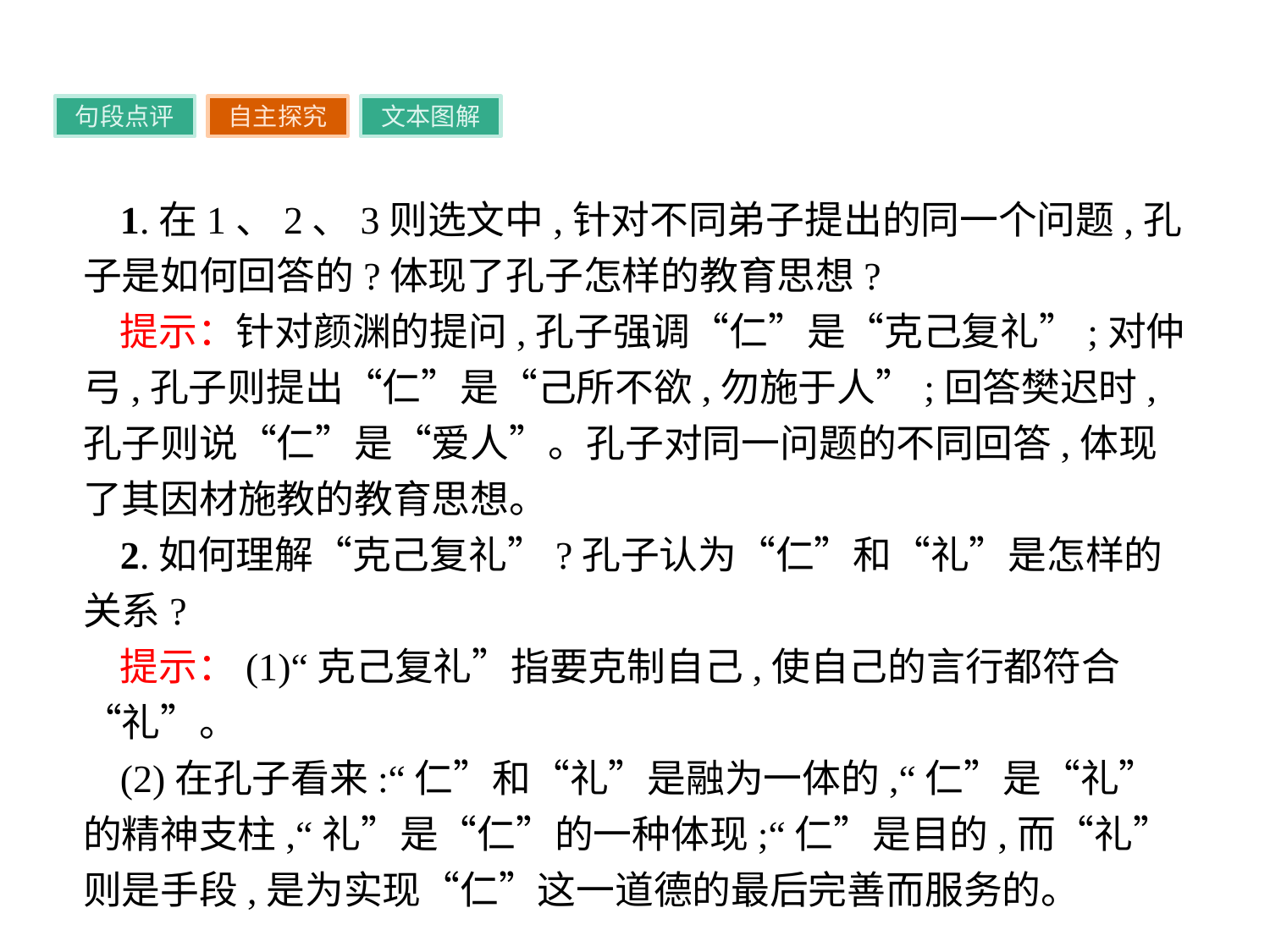

句段点评
自主探究
文本图解
1.在1、2、3则选文中,针对不同弟子提出的同一个问题,孔子是如何回答的?体现了孔子怎样的教育思想?
提示：针对颜渊的提问,孔子强调“仁”是“克己复礼”;对仲弓,孔子则提出“仁”是“己所不欲,勿施于人”;回答樊迟时,孔子则说“仁”是“爱人”。孔子对同一问题的不同回答,体现了其因材施教的教育思想。
2.如何理解“克己复礼”?孔子认为“仁”和“礼”是怎样的关系?
提示：(1)“克己复礼”指要克制自己,使自己的言行都符合“礼”。
(2)在孔子看来:“仁”和“礼”是融为一体的,“仁”是“礼”的精神支柱,“礼”是“仁”的一种体现;“仁”是目的,而“礼”则是手段,是为实现“仁”这一道德的最后完善而服务的。